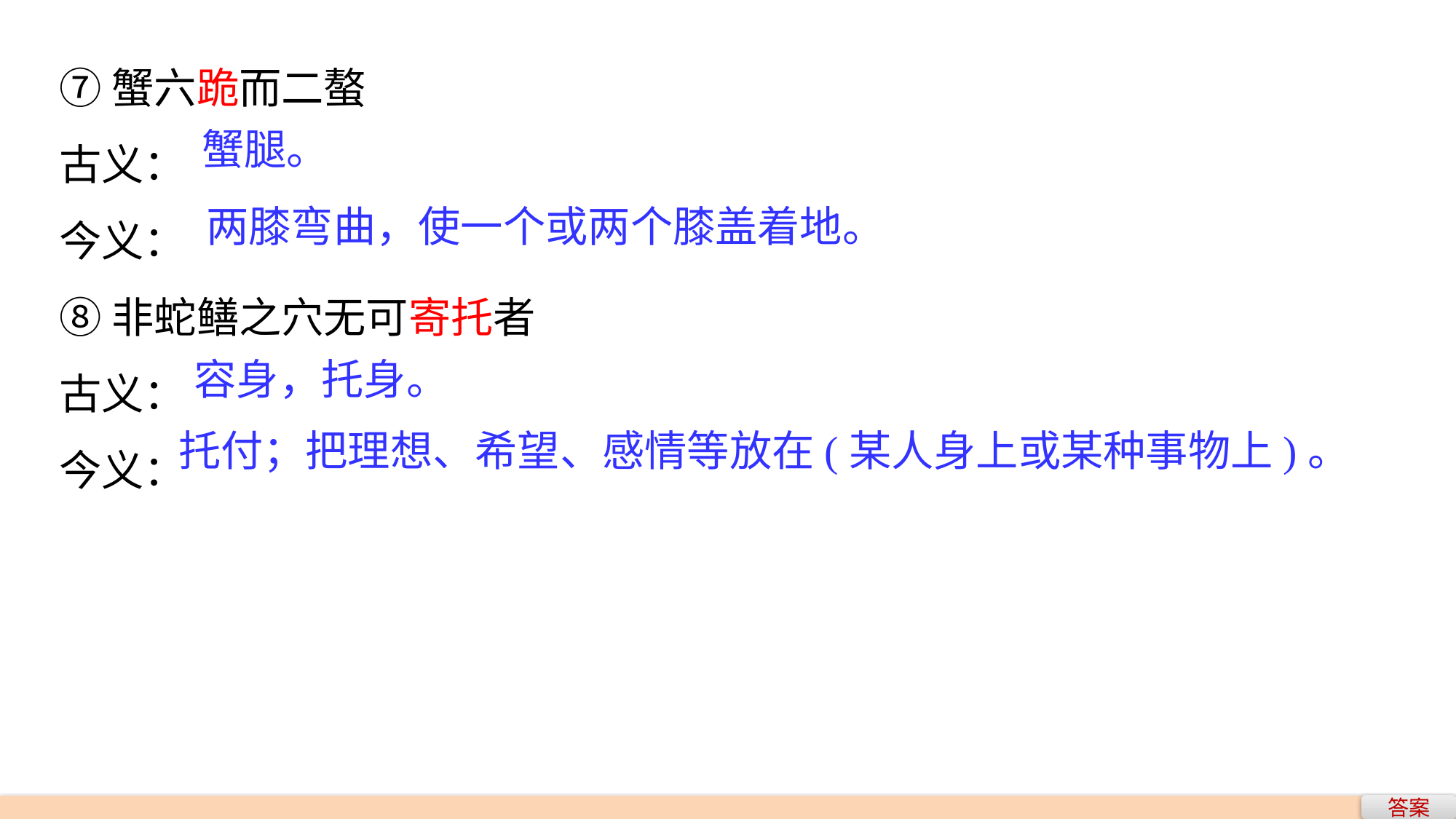

⑦蟹六跪而二螯
古义：
今义：
⑧非蛇鳝之穴无可寄托者
古义：
今义：
蟹腿。
两膝弯曲，使一个或两个膝盖着地。
容身，托身。
托付；把理想、希望、感情等放在(某人身上或某种事物上)。
答案